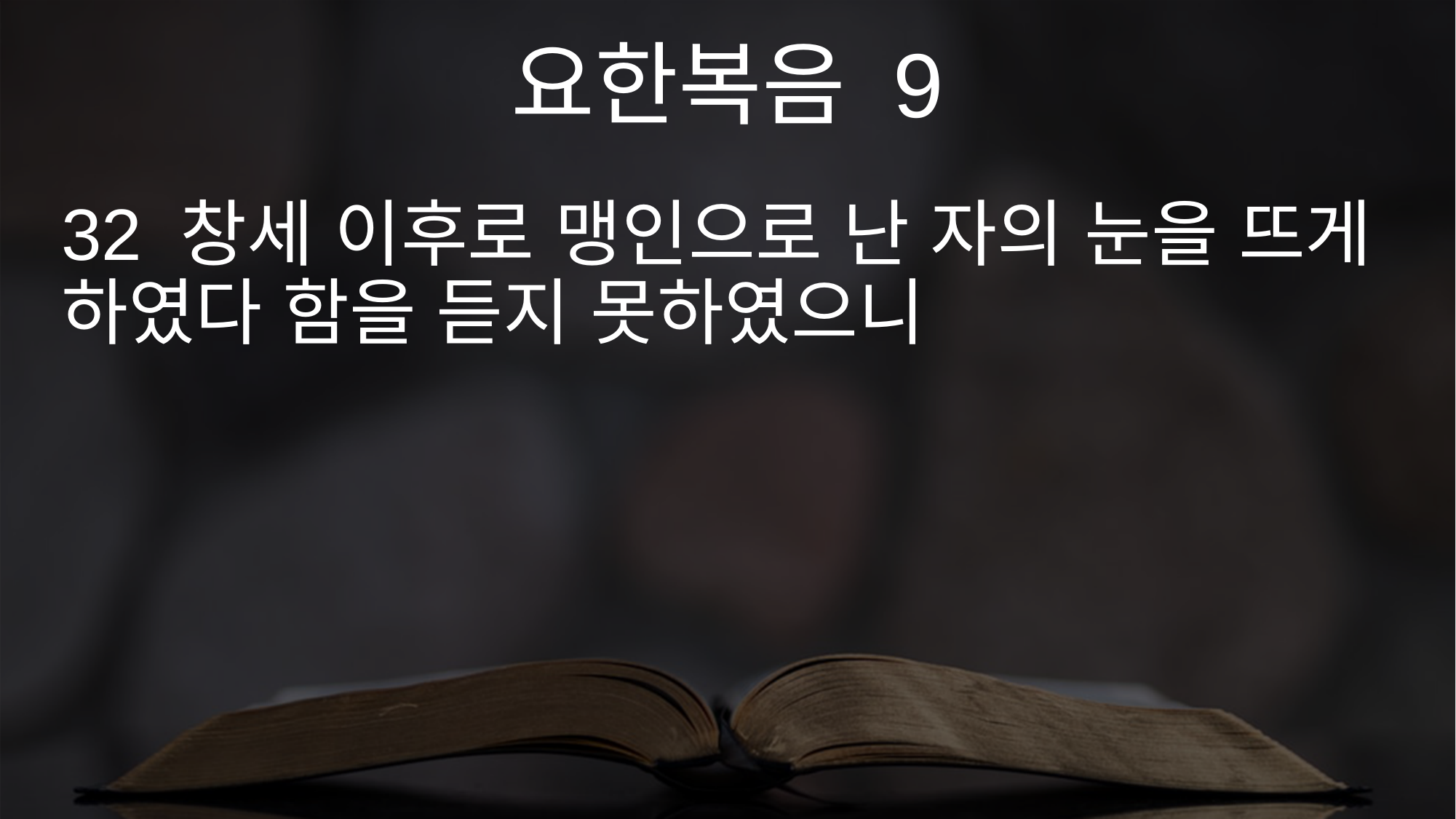

요한복음 9
32 창세 이후로 맹인으로 난 자의 눈을 뜨게 하였다 함을 듣지 못하였으니